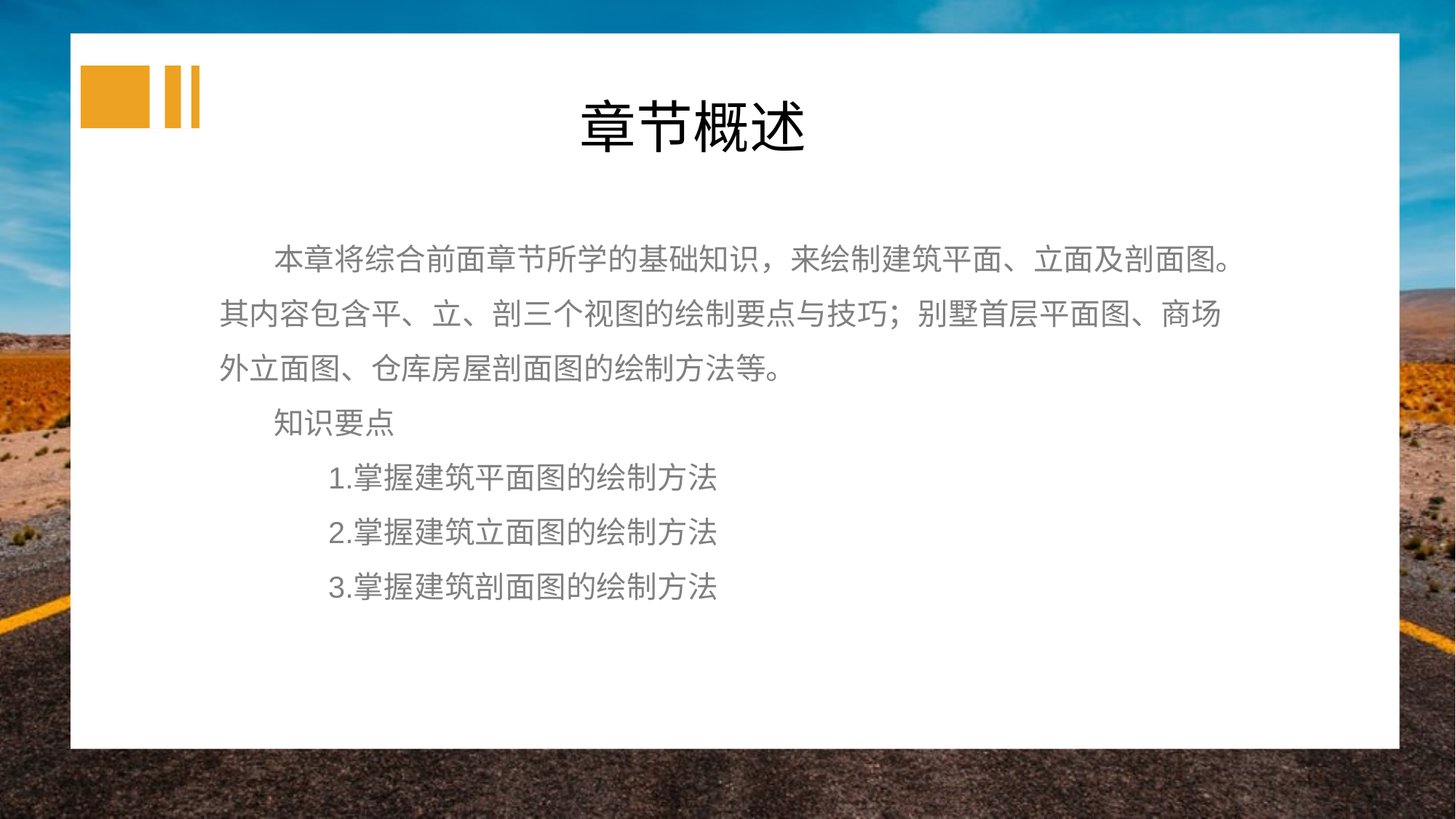

章节概述
本章将综合前面章节所学的基础知识，来绘制建筑平面、立面及剖面图。其内容包含平、立、剖三个视图的绘制要点与技巧；别墅首层平面图、商场外立面图、仓库房屋剖面图的绘制方法等。
知识要点
掌握建筑平面图的绘制方法
掌握建筑立面图的绘制方法
掌握建筑剖面图的绘制方法